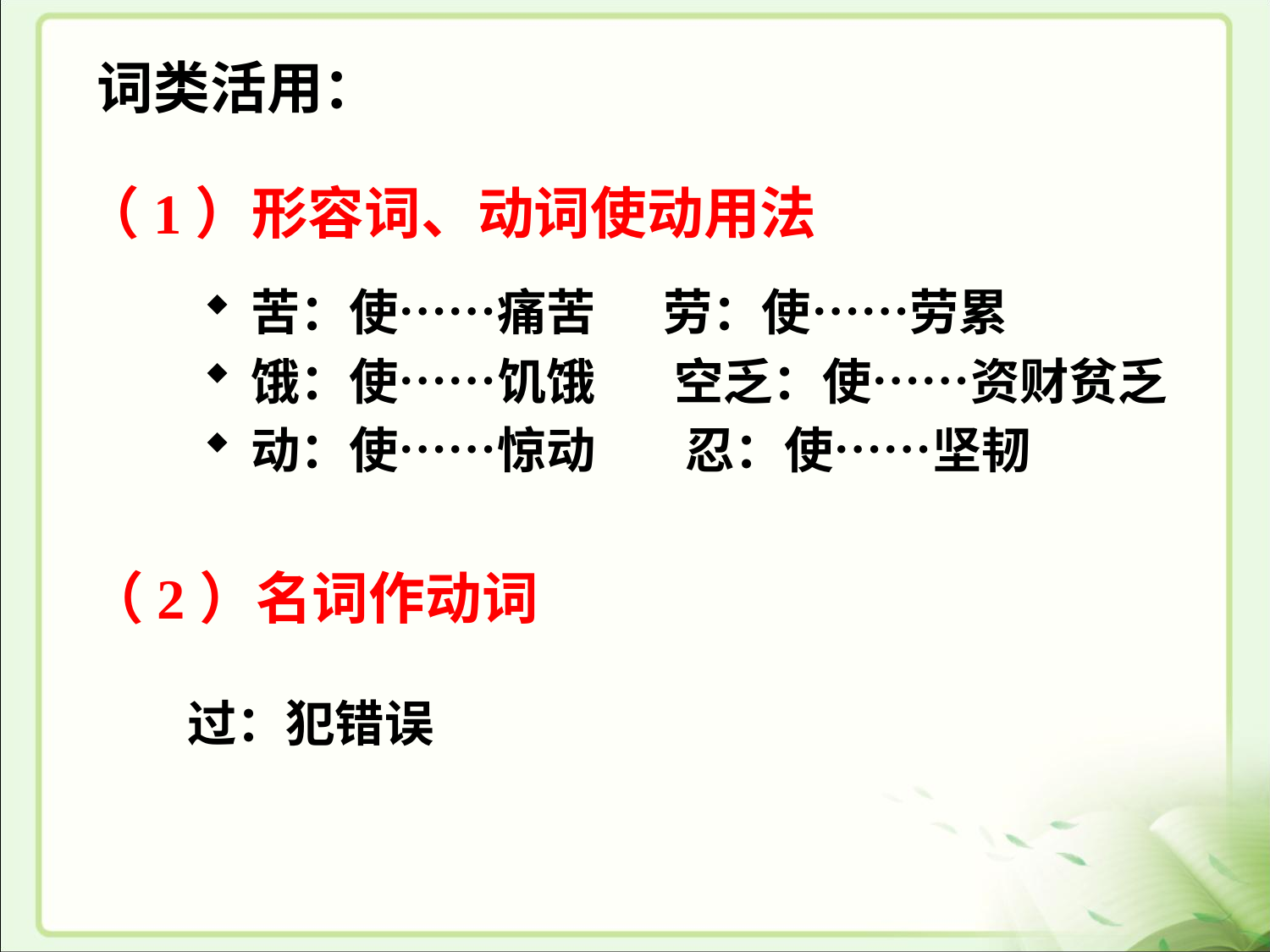

词类活用：
# （1）形容词、动词使动用法
苦：使……痛苦      劳：使……劳累
饿：使……饥饿       空乏：使……资财贫乏
动：使……惊动        忍：使……坚韧

（2）名词作动词

过：犯错误